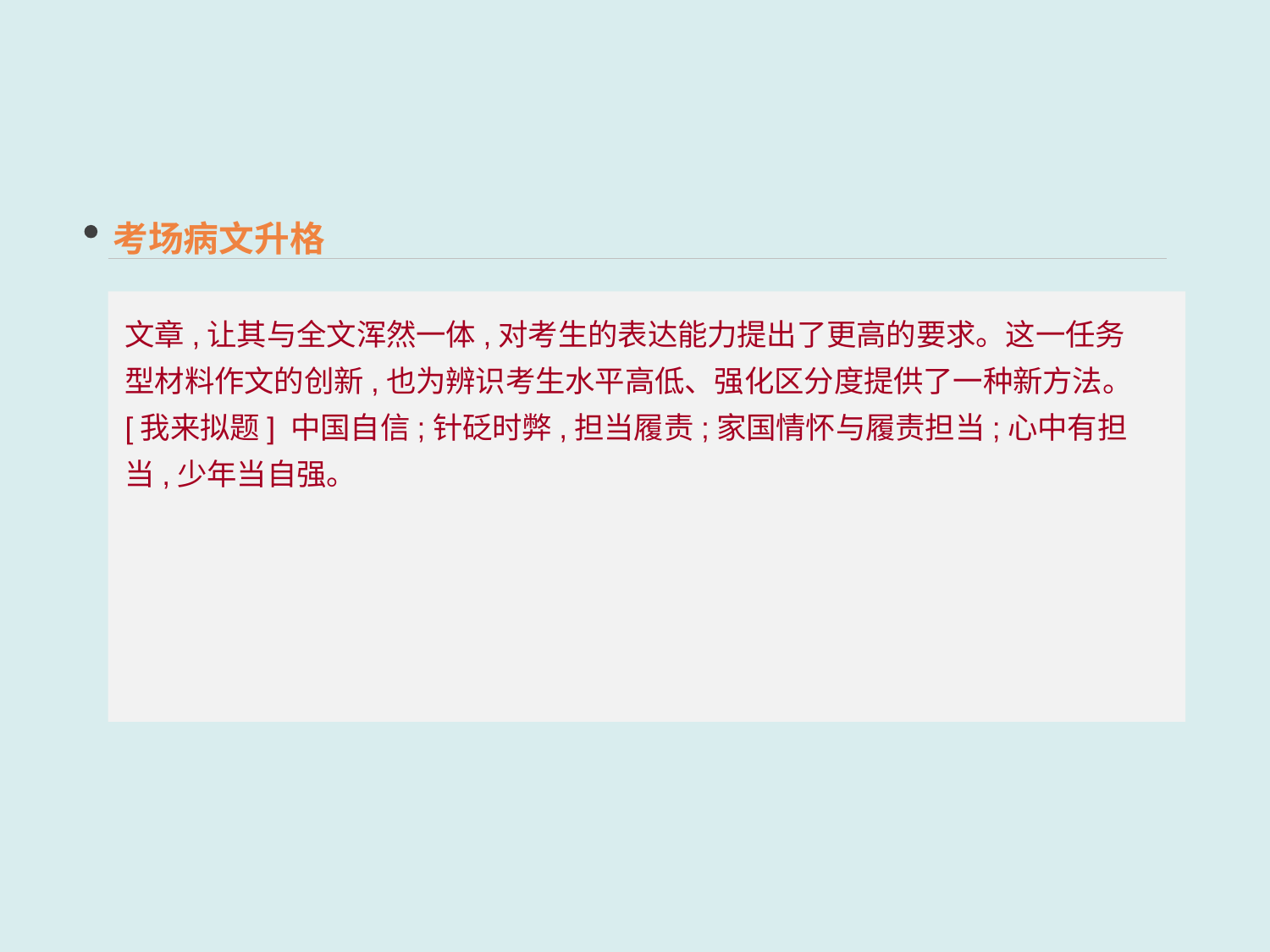

考场病文升格

文章,让其与全文浑然一体,对考生的表达能力提出了更高的要求。这一任务型材料作文的创新,也为辨识考生水平高低、强化区分度提供了一种新方法。
[我来拟题] 中国自信;针砭时弊,担当履责;家国情怀与履责担当;心中有担当,少年当自强。